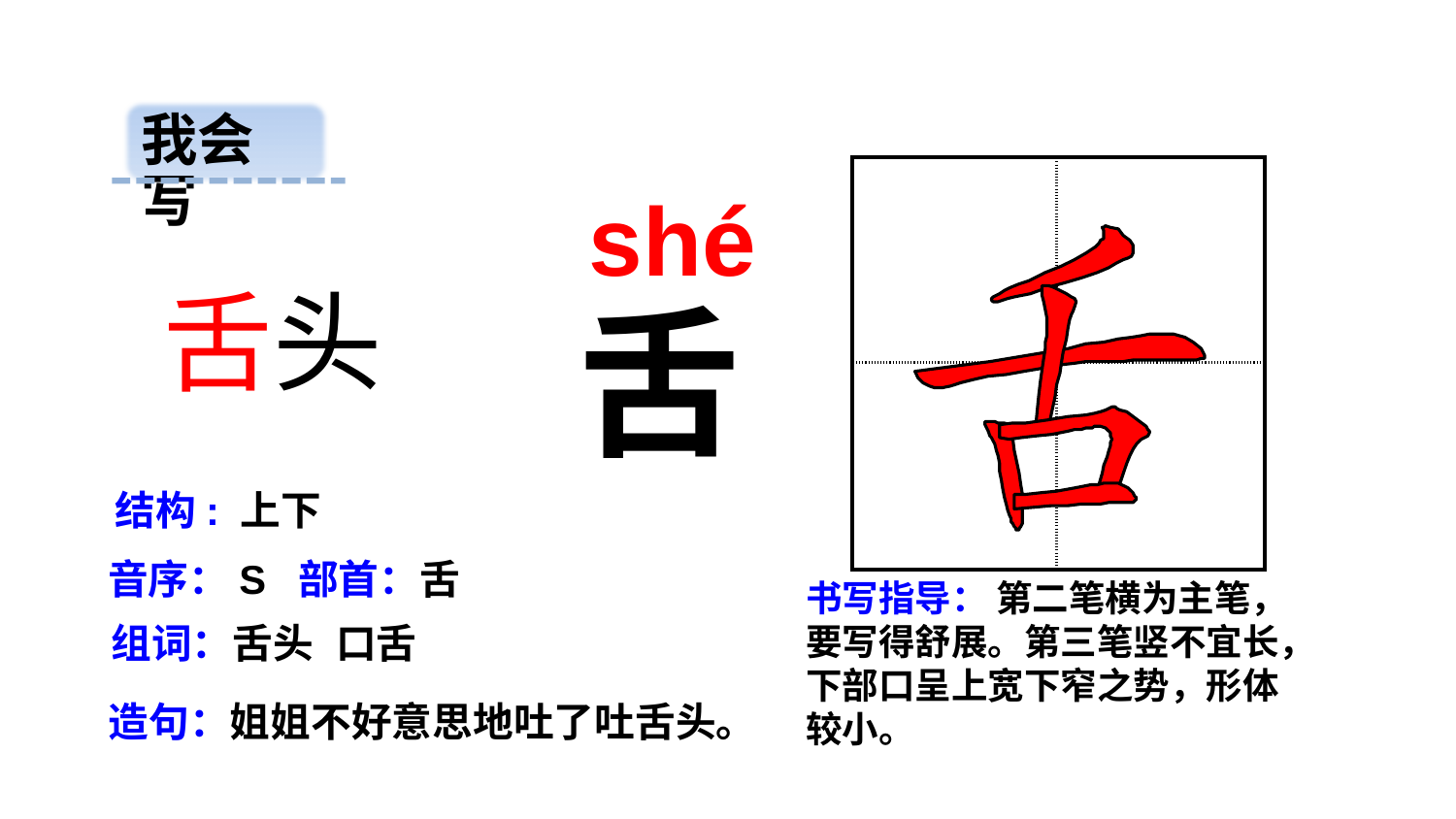

我会写

|  |  |
| --- | --- |
|  |  |
  shé

舌头
舌

结构: 上下

音序：S  部首：舌

书写指导： 第二笔横为主笔，要写得舒展。第三笔竖不宜长，下部口呈上宽下窄之势，形体较小。
组词：舌头  口舌
造句：姐姐不好意思地吐了吐舌头。